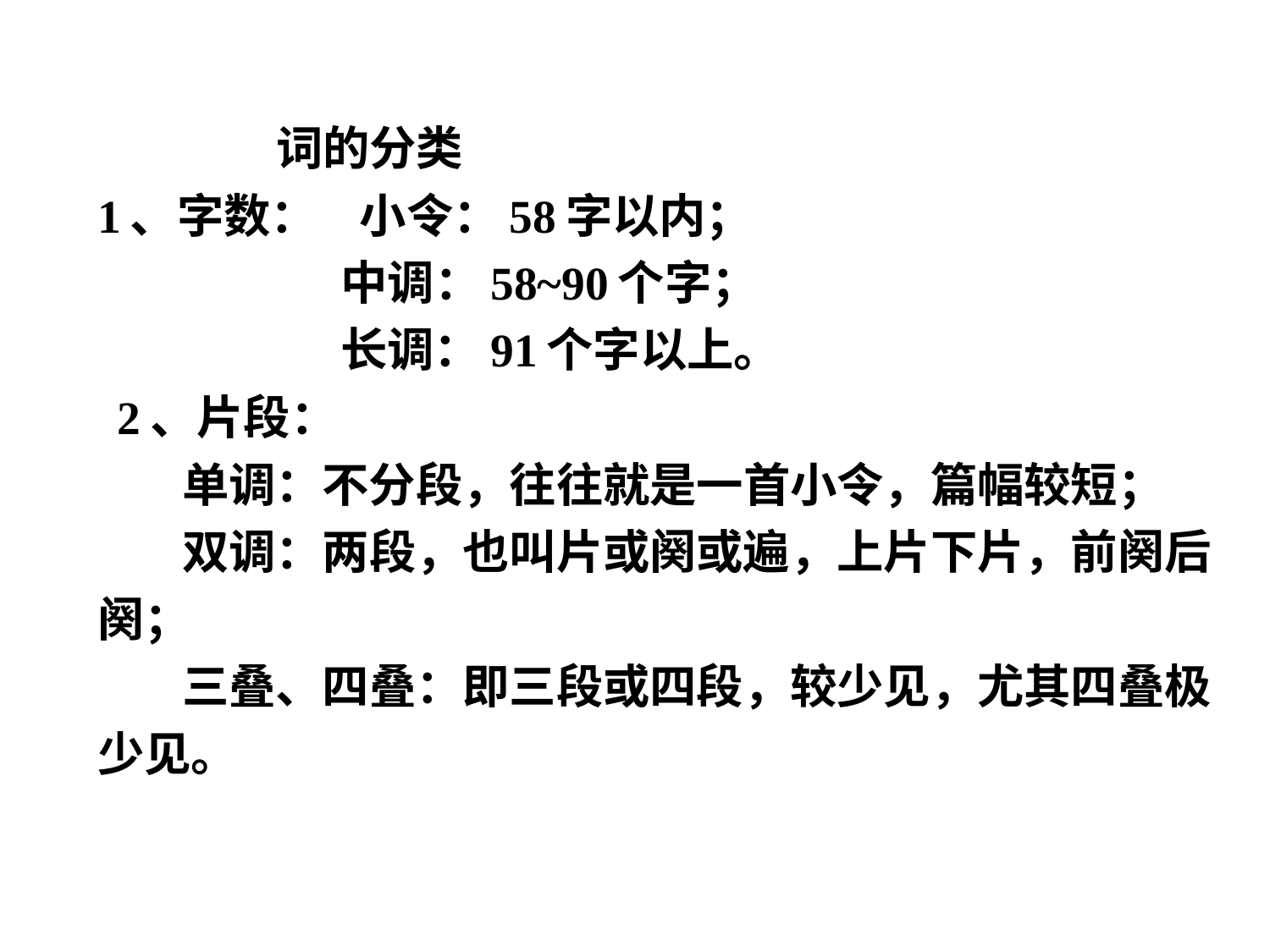

词的分类
1、字数：    小令：58字以内；
                       中调：58~90个字；
                       长调：91个字以上。
 2、片段：
        单调：不分段，往往就是一首小令，篇幅较短；
        双调：两段，也叫片或阕或遍，上片下片，前阕后阕；
        三叠、四叠：即三段或四段，较少见，尤其四叠极少见。